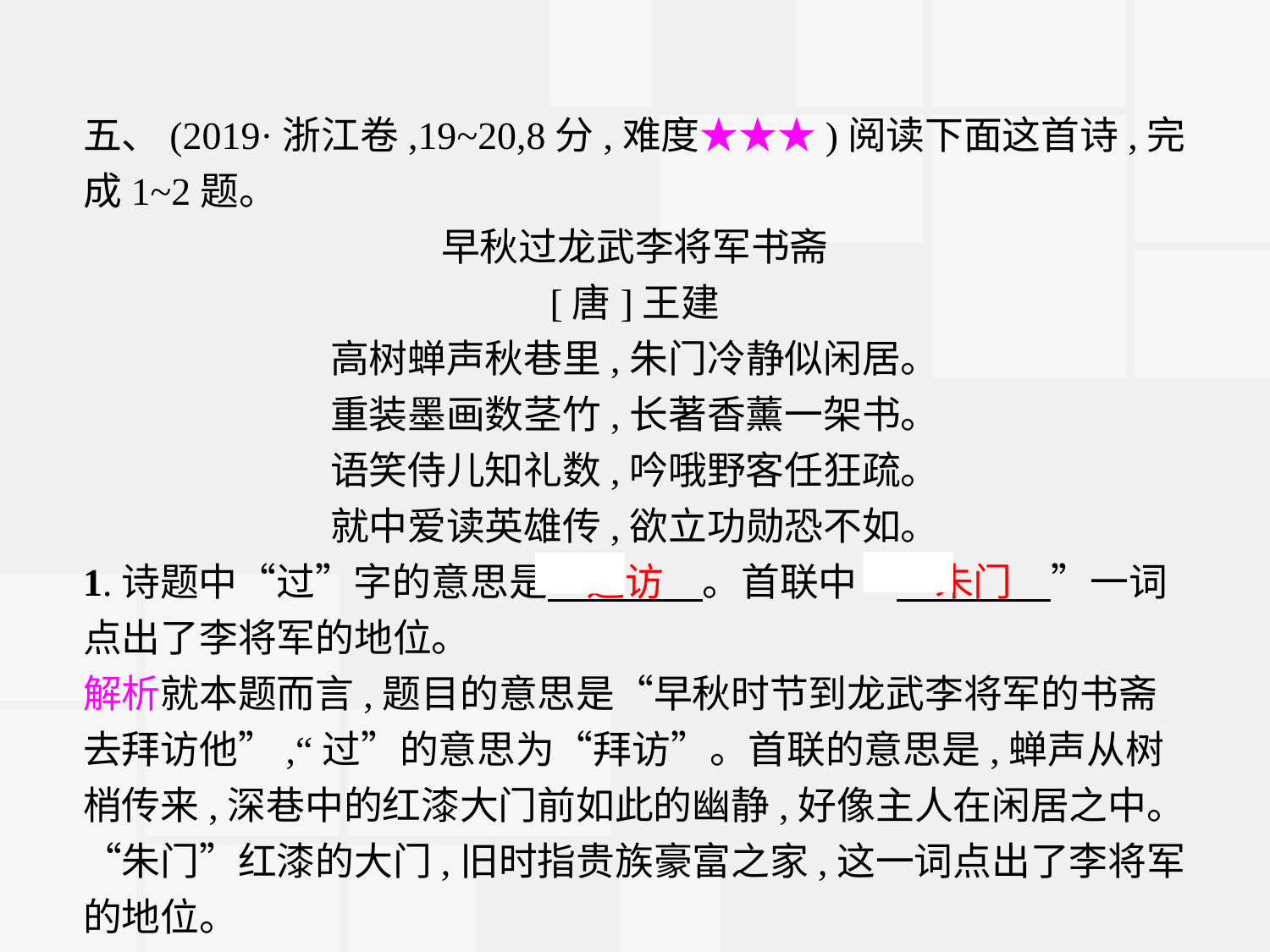

五、(2019·浙江卷,19~20,8分,难度★★★)阅读下面这首诗,完成1~2题。
早秋过龙武李将军书斋
[唐]王建
高树蝉声秋巷里,朱门冷静似闲居。
重装墨画数茎竹,长著香薰一架书。
语笑侍儿知礼数,吟哦野客任狂疏。
就中爱读英雄传,欲立功勋恐不如。
1.诗题中“过”字的意思是　造访　。首联中“　朱门　”一词点出了李将军的地位。
解析就本题而言,题目的意思是“早秋时节到龙武李将军的书斋去拜访他”,“过”的意思为“拜访”。首联的意思是,蝉声从树梢传来,深巷中的红漆大门前如此的幽静,好像主人在闲居之中。“朱门”红漆的大门,旧时指贵族豪富之家,这一词点出了李将军的地位。